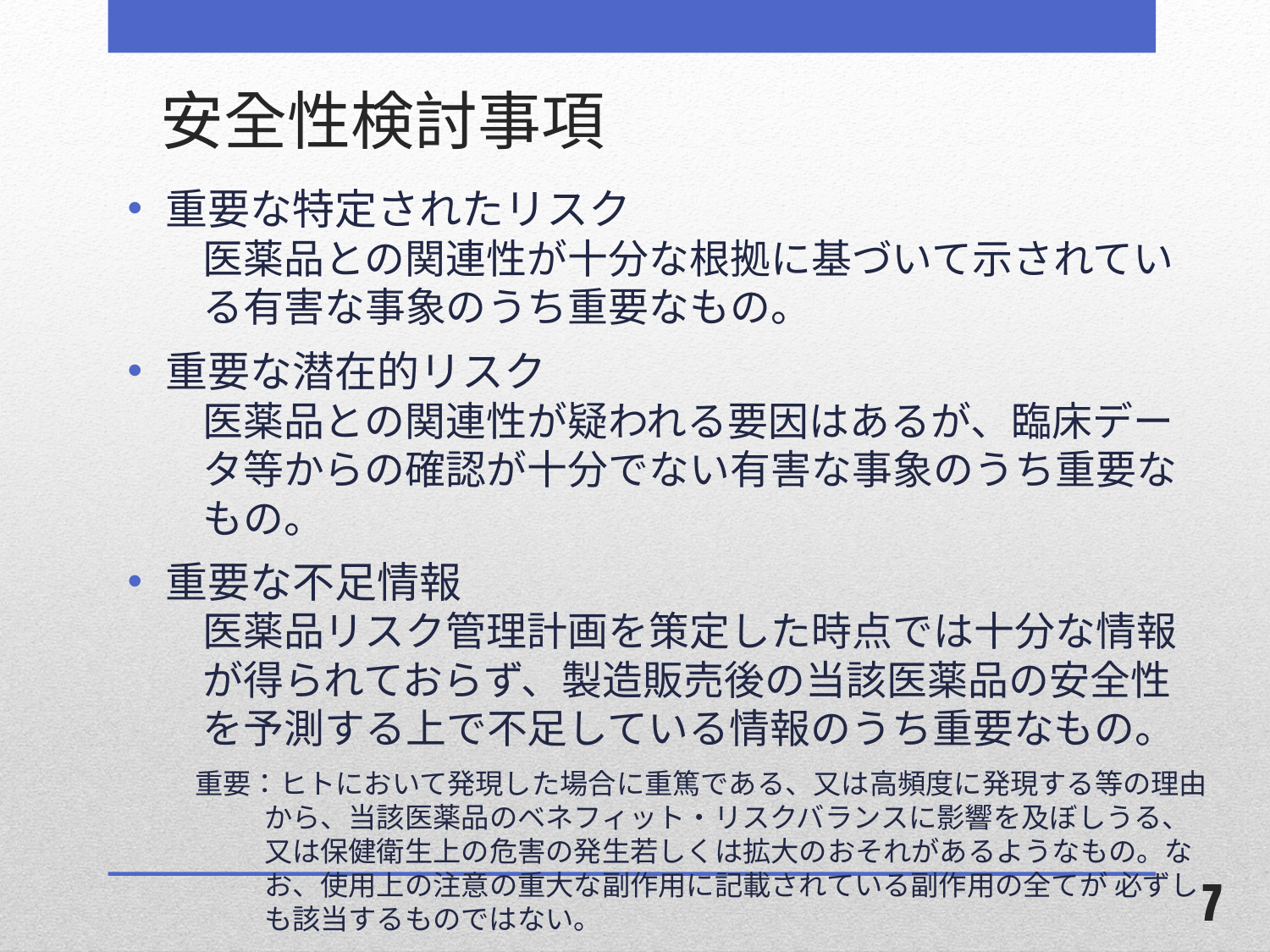

# 安全性検討事項
重要な特定されたリスク
医薬品との関連性が十分な根拠に基づいて示されている有害な事象のうち重要なもの。
重要な潜在的リスク
医薬品との関連性が疑われる要因はあるが、臨床データ等からの確認が十分でない有害な事象のうち重要なもの。
重要な不足情報
医薬品リスク管理計画を策定した時点では十分な情報が得られておらず、製造販売後の当該医薬品の安全性を予測する上で不足している情報のうち重要なもの。
重要：ヒトにおいて発現した場合に重篤である、又は高頻度に発現する等の理由から、当該医薬品のベネフィット・リスクバランスに影響を及ぼしうる、又は保健衛生上の危害の発生若しくは拡大のおそれがあるようなもの。なお、使用上の注意の重大な副作用に記載されている副作用の全てが 必ずしも該当するものではない。
7